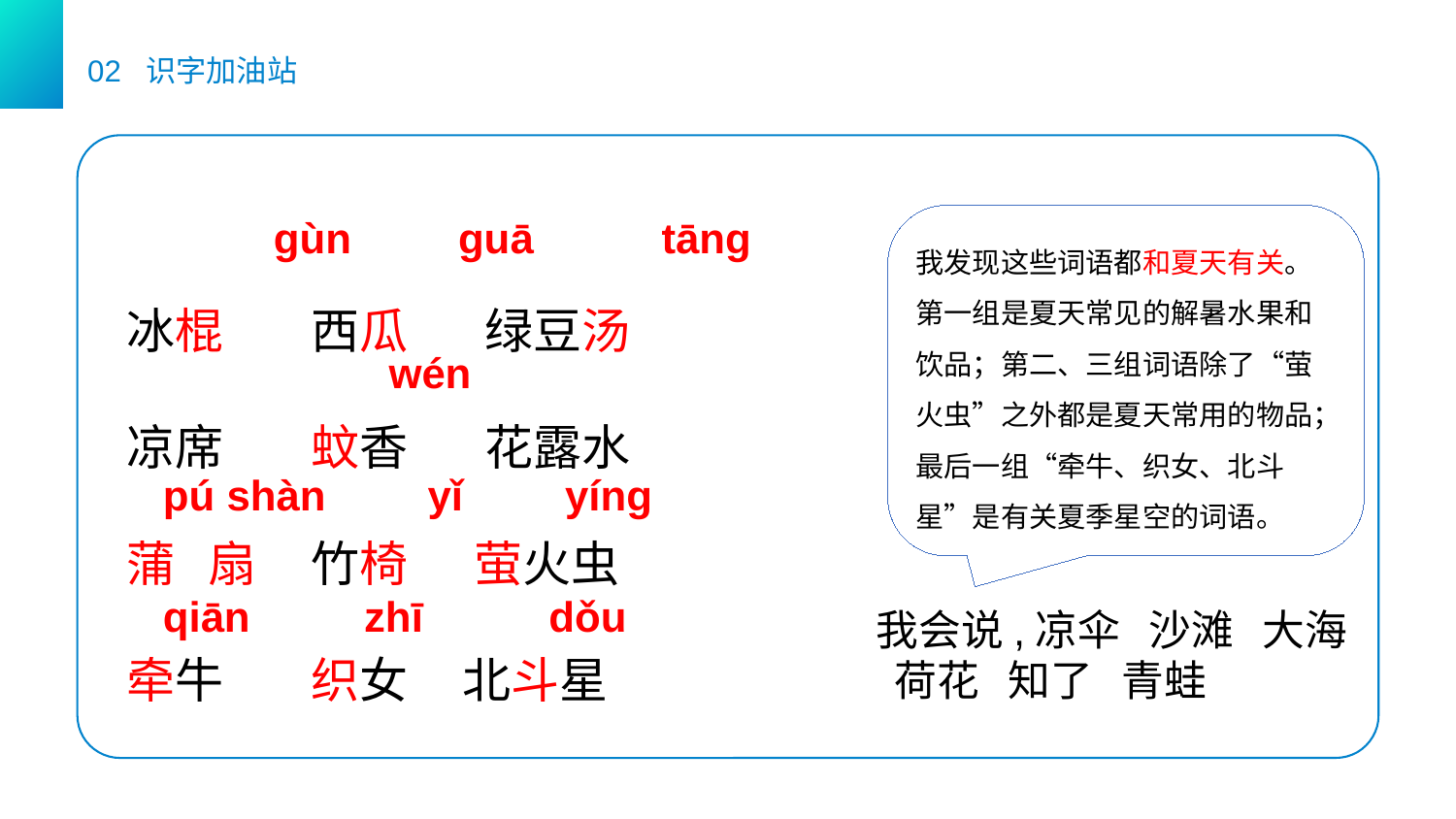

02  识字加油站

gùn         guā          tāng
我发现这些词语都和夏天有关。第一组是夏天常见的解暑水果和饮品；第二、三组词语除了“萤火虫”之外都是夏天常用的物品；最后一组“牵牛、织女、北斗星”是有关夏季星空的词语。
冰棍        西瓜       绿豆汤
凉席        蚊香       花露水
蒲   扇     竹椅      萤火虫
牵牛        织女     北斗星
wén
pú shàn       yǐ       yíng
qiān        zhī         dǒu
我会说,凉伞   沙滩   大海   荷花   知了   青蛙